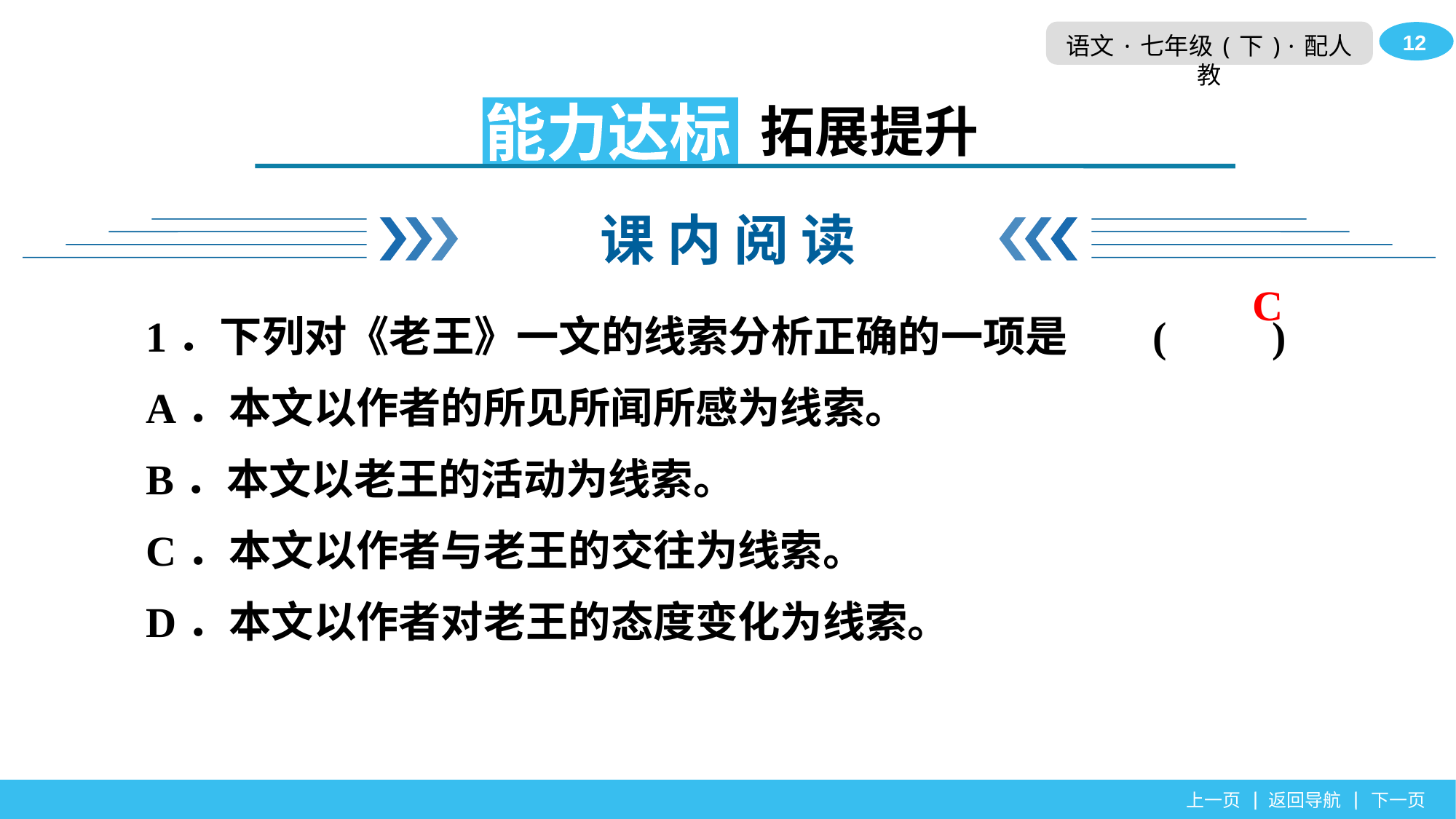

拓展提升

能力达标

课 内 阅 读

1．下列对《老王》一文的线索分析正确的一项是	(　　)
A．本文以作者的所见所闻所感为线索。
B．本文以老王的活动为线索。
C．本文以作者与老王的交往为线索。
D．本文以作者对老王的态度变化为线索。

C